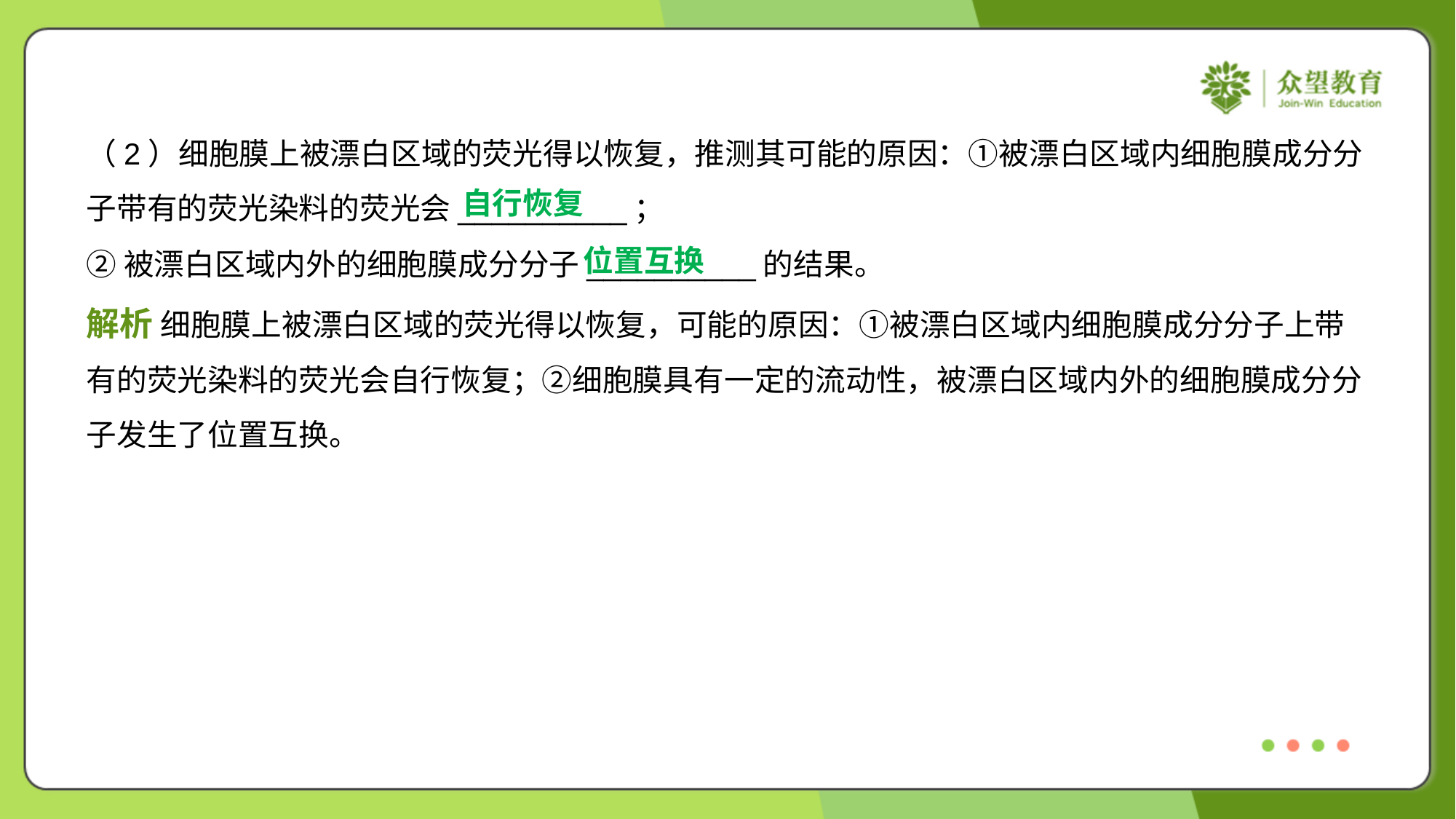

（2）细胞膜上被漂白区域的荧光得以恢复，推测其可能的原因：①被漂白区域内细胞膜成分分
子带有的荧光染料的荧光会__________；
②被漂白区域内外的细胞膜成分分子__________的结果。
自行恢复
位置互换
解析 细胞膜上被漂白区域的荧光得以恢复，可能的原因：①被漂白区域内细胞膜成分分子上带
有的荧光染料的荧光会自行恢复；②细胞膜具有一定的流动性，被漂白区域内外的细胞膜成分分
子发生了位置互换。